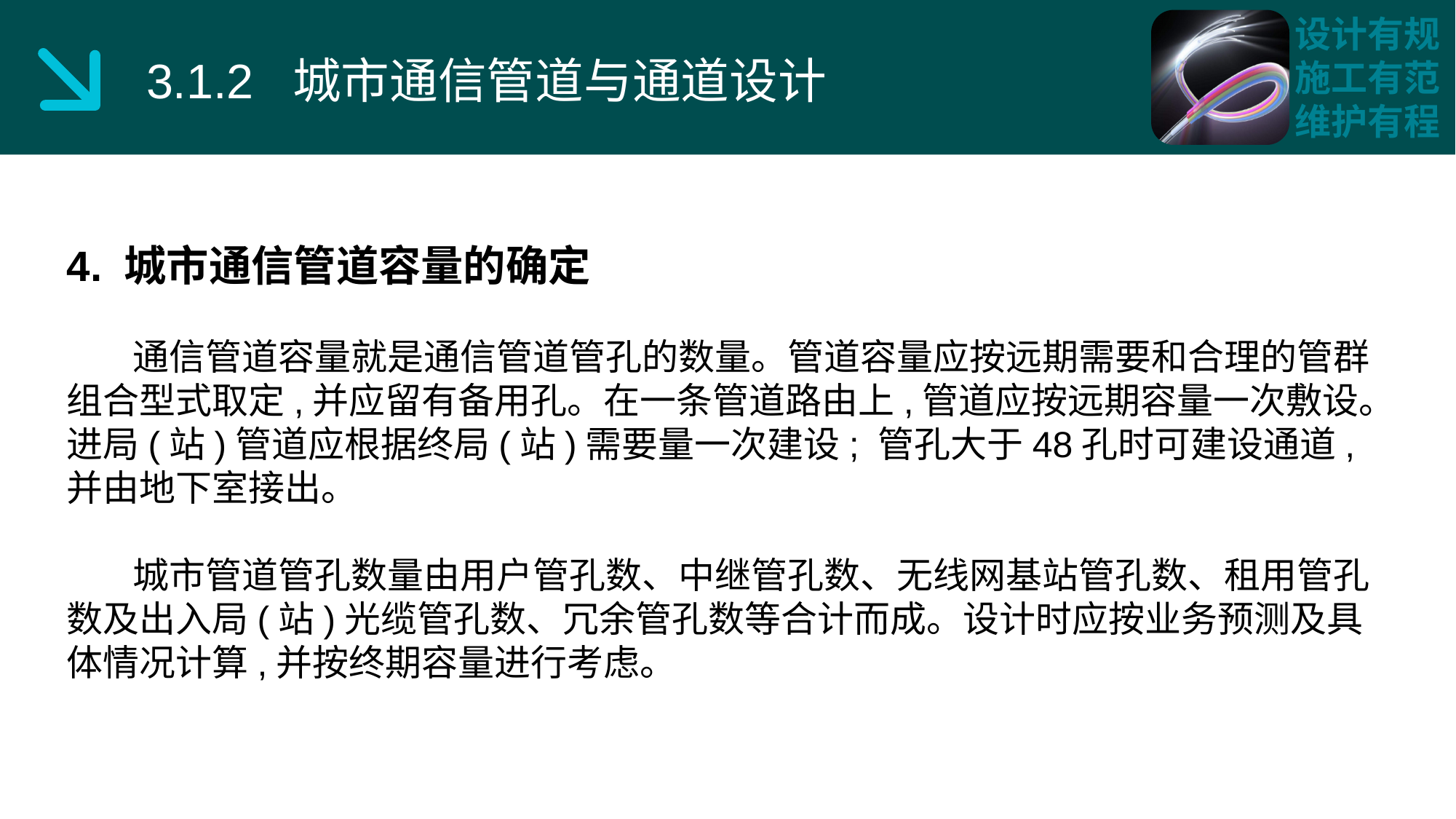

3.1.2  城市通信管道与通道设计

4. 城市通信管道容量的确定

       通信管道容量就是通信管道管孔的数量。管道容量应按远期需要和合理的管群组合型式取定,并应留有备用孔。在一条管道路由上,管道应按远期容量一次敷设。进局(站)管道应根据终局(站)需要量一次建设; 管孔大于48孔时可建设通道,并由地下室接出。

       城市管道管孔数量由用户管孔数、中继管孔数、无线网基站管孔数、租用管孔数及出入局(站)光缆管孔数、冗余管孔数等合计而成。设计时应按业务预测及具体情况计算,并按终期容量进行考虑。